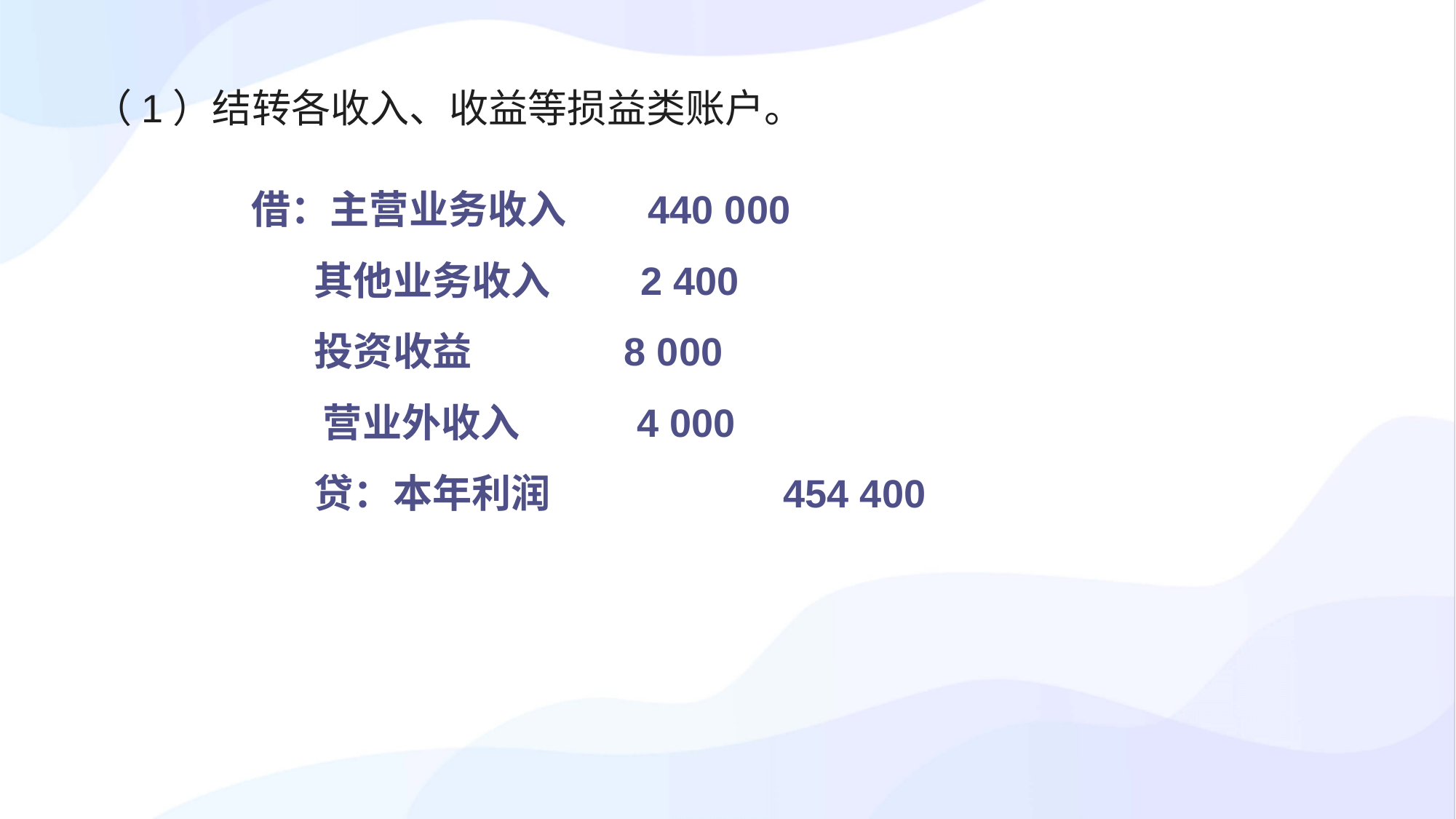

（1）结转各收入、收益等损益类账户。
借：主营业务收入        440 000
      其他业务收入         2 400
      投资收益                8 000
       营业外收入            4 000
      贷：本年利润                         454 400